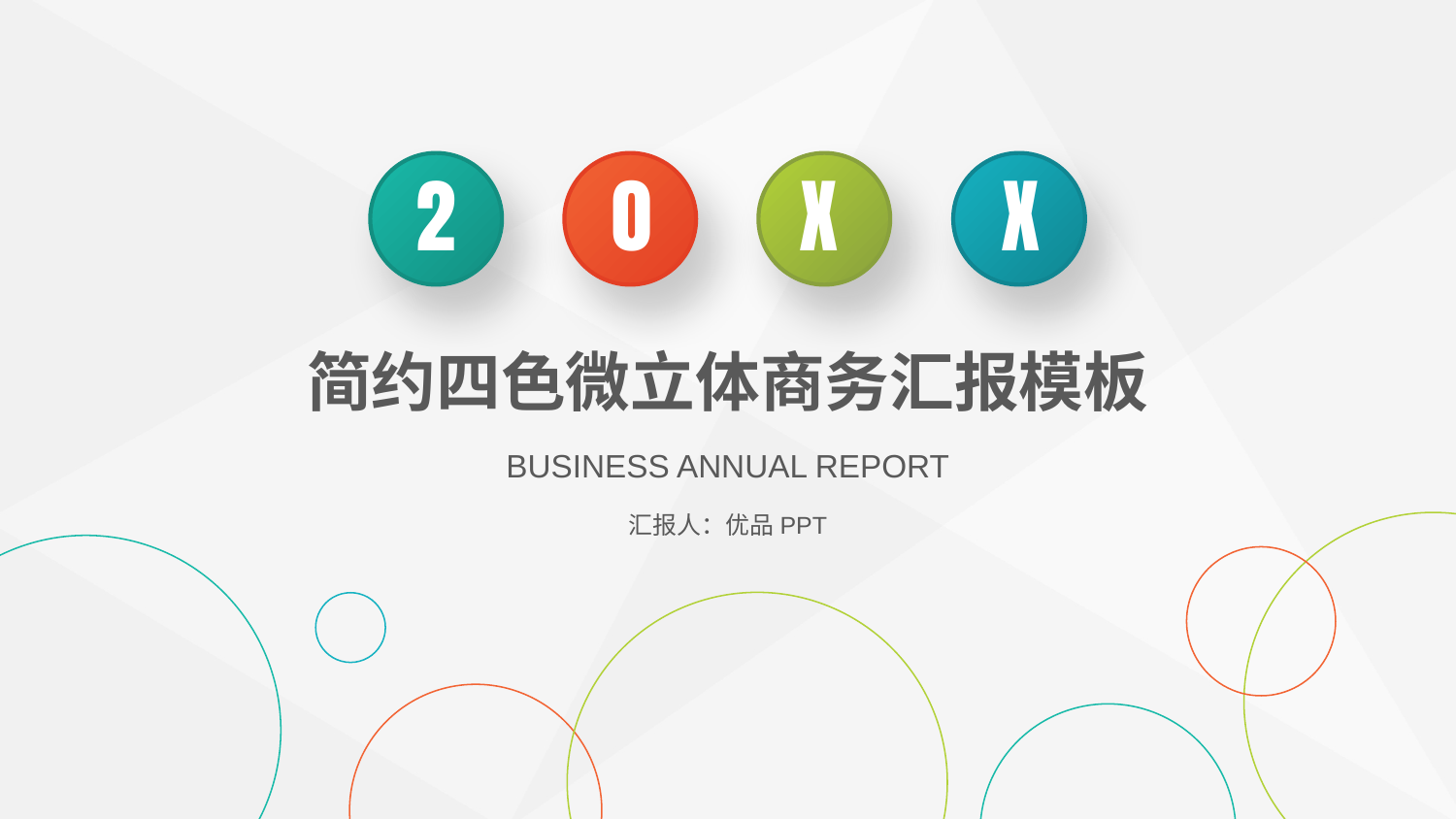

2
0
X
X
简约四色微立体商务汇报模板
BUSINESS ANNUAL REPORT
汇报人：优品PPT